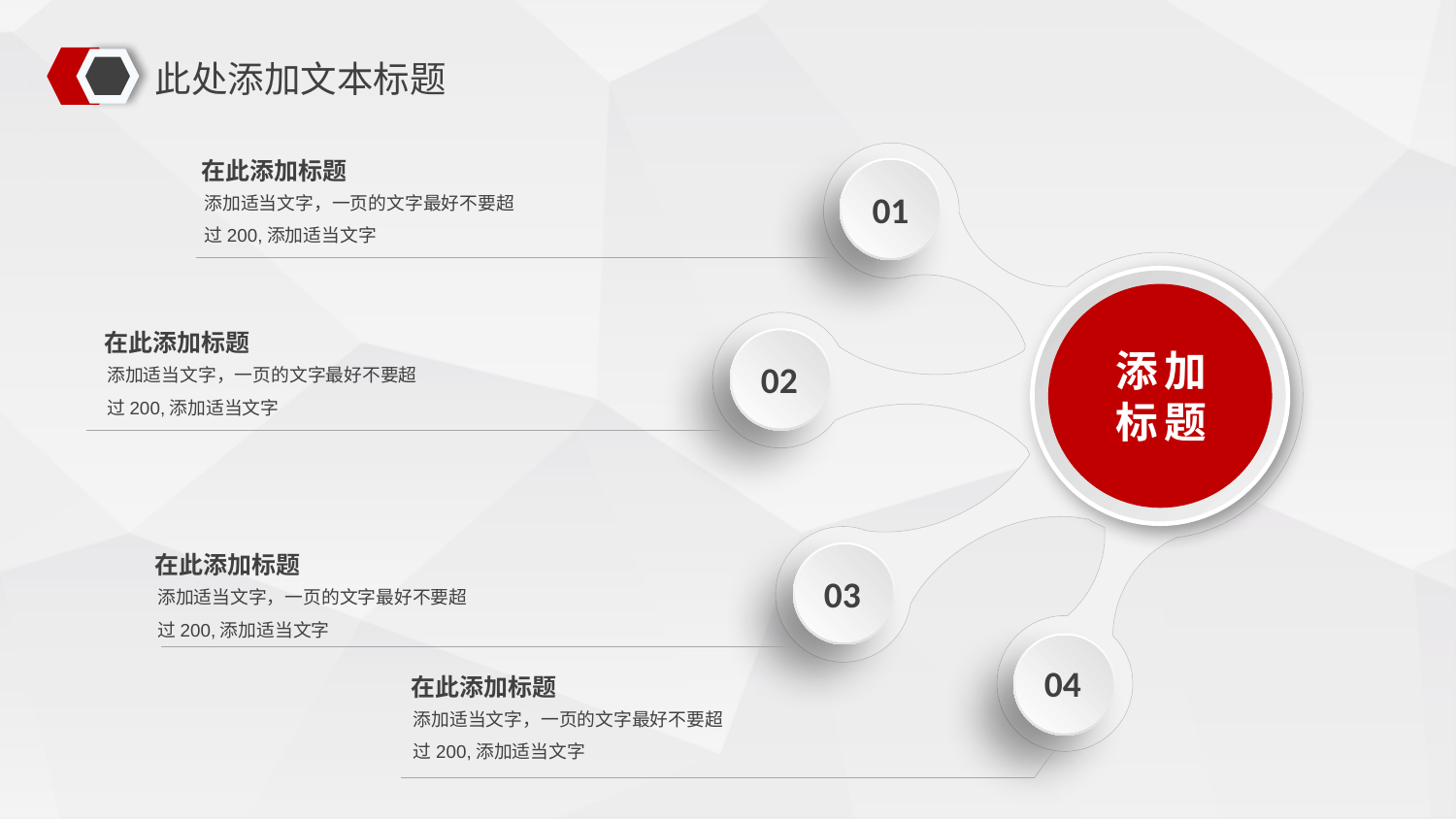

此处添加文本标题

在此添加标题
添加适当文字，一页的文字最好不要超过200,添加适当文字

01

在此添加标题
添加适当文字，一页的文字最好不要超过200,添加适当文字

02
添加
标题
在此添加标题
添加适当文字，一页的文字最好不要超过200,添加适当文字

03

04
在此添加标题
添加适当文字，一页的文字最好不要超过200,添加适当文字